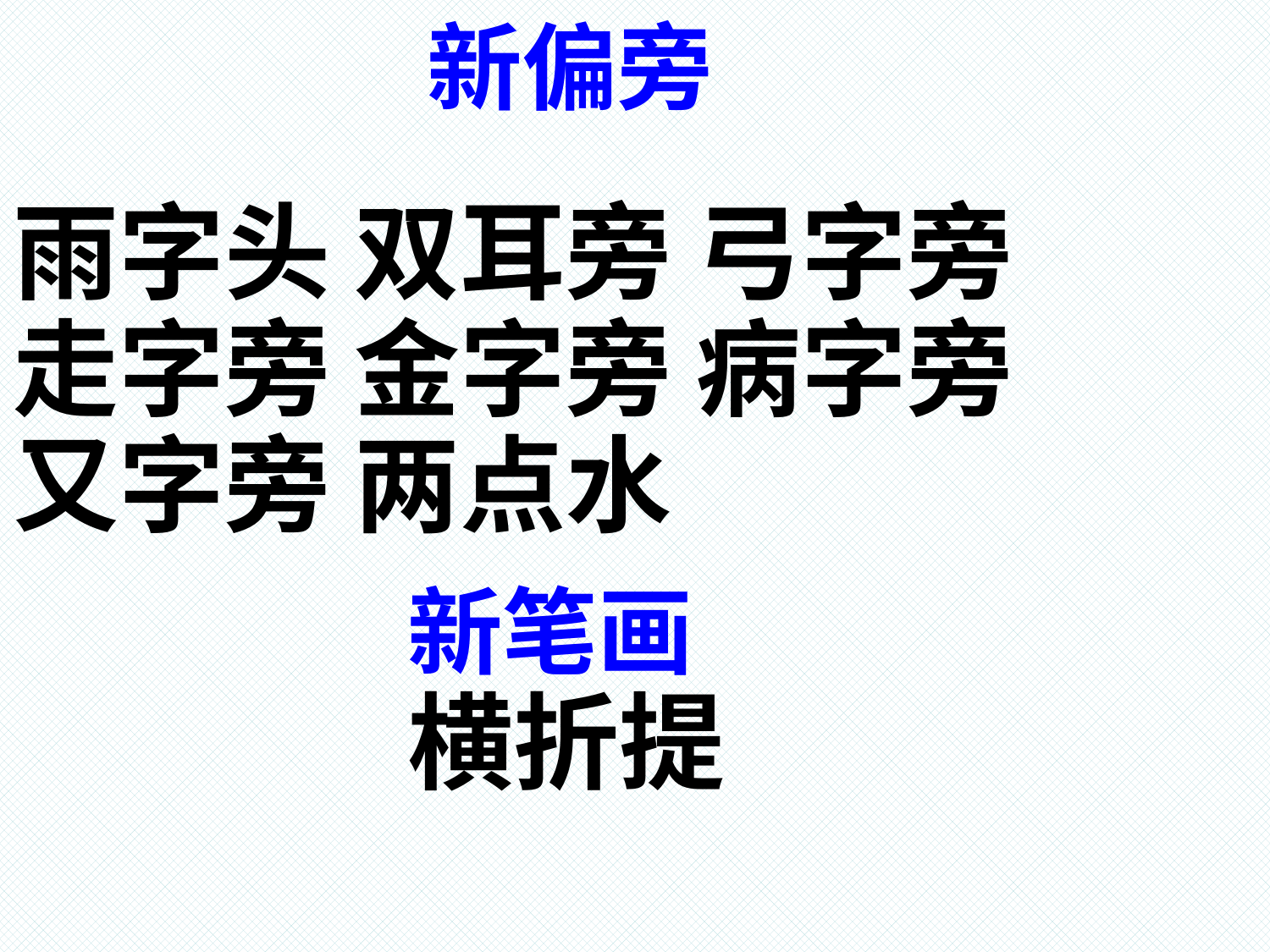

新偏旁
# 雨字头 双耳旁 弓字旁 走字旁 金字旁 病字旁 又字旁 两点水
新笔画
横折提